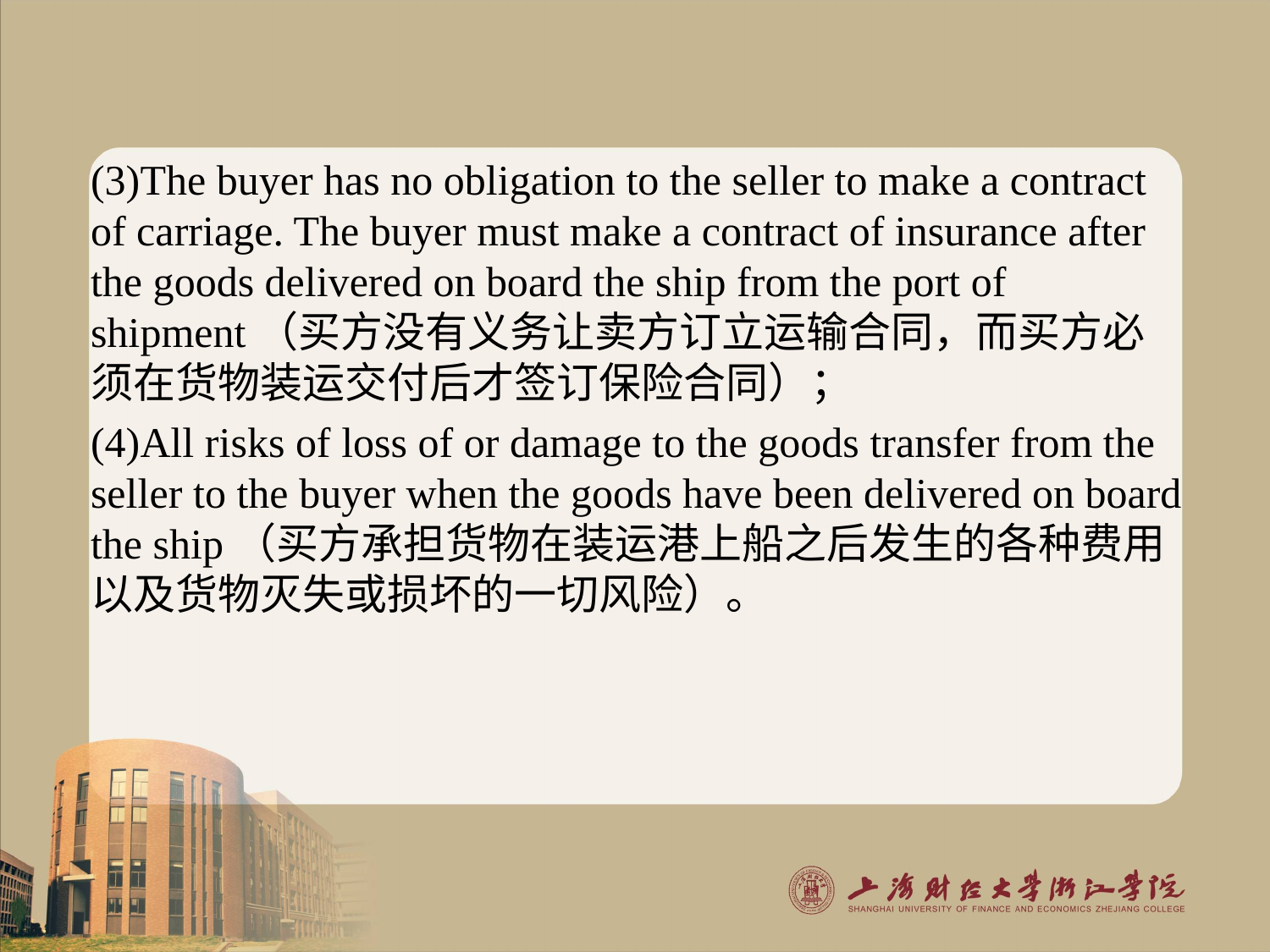

#
(3)The buyer has no obligation to the seller to make a contract of carriage. The buyer must make a contract of insurance after the goods delivered on board the ship from the port of shipment（买方没有义务让卖方订立运输合同，而买方必须在货物装运交付后才签订保险合同）；
(4)All risks of loss of or damage to the goods transfer from the seller to the buyer when the goods have been delivered on board the ship（买方承担货物在装运港上船之后发生的各种费用以及货物灭失或损坏的一切风险）。